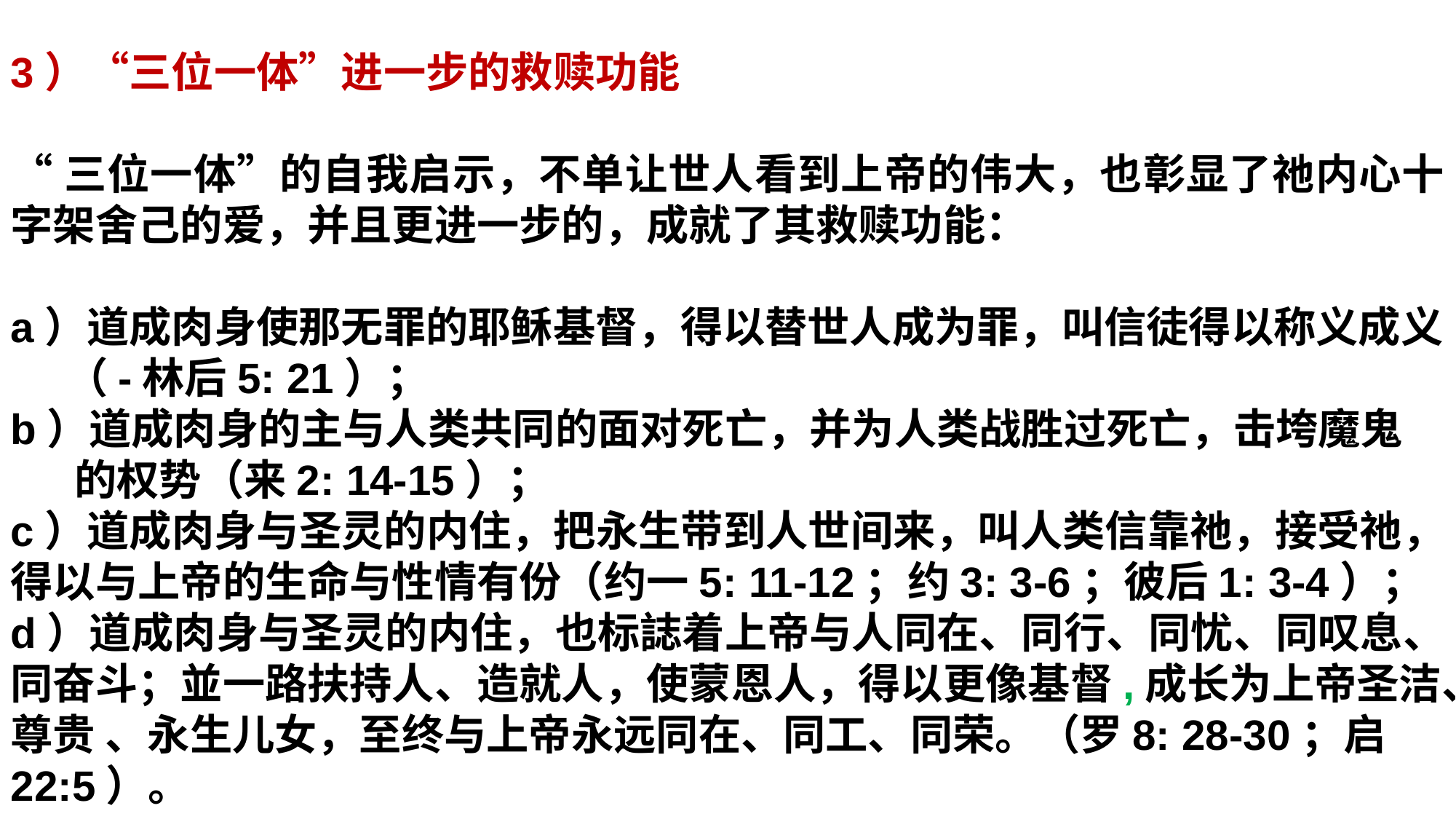

3）“三位一体”进一步的救赎功能

“三位一体”的自我启示，不单让世人看到上帝的伟大，也彰显了祂内心十字架舍己的爱，并且更进一步的，成就了其救赎功能：

a）道成肉身使那无罪的耶稣基督，得以替世人成为罪，叫信徒得以称义成义（-林后5: 21）；
b）道成肉身的主与人类共同的面对死亡，并为人类战胜过死亡，击垮魔鬼的权势（来2: 14-15）；
c）道成肉身与圣灵的内住，把永生带到人世间来，叫人类信靠祂，接受祂，得以与上帝的生命与性情有份（约一5: 11-12；约3: 3-6；彼后1: 3-4）；
d）道成肉身与圣灵的内住，也标誌着上帝与人同在、同行、同忧、同叹息、同奋斗；並一路扶持人、造就人，使蒙恩人，得以更像基督,成长为上帝圣洁、尊贵 、永生儿女，至终与上帝永远同在、同工、同荣。（罗8: 28-30；启22:5）。